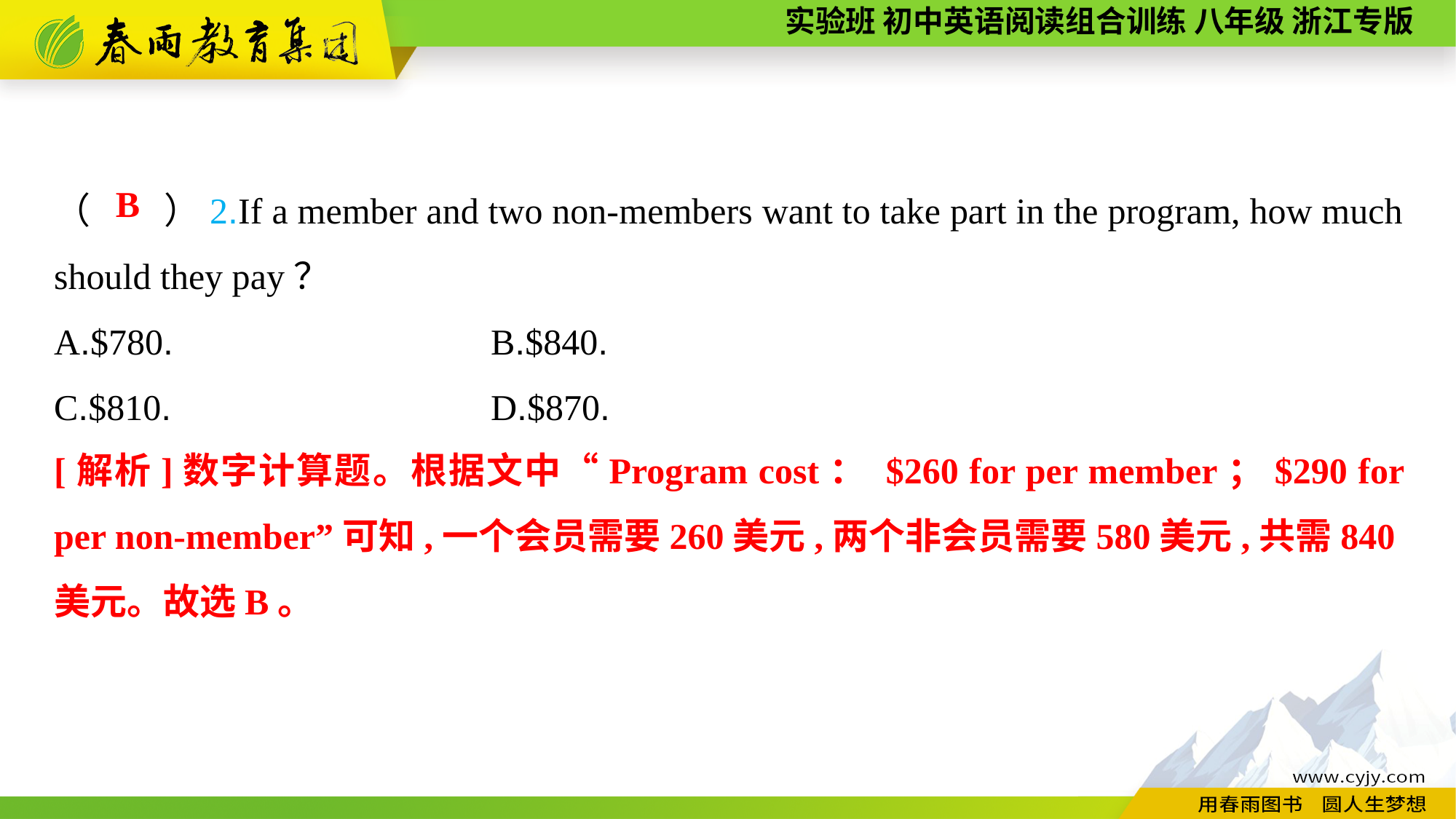

（　　）2.If a member and two non-members want to take part in the program, how much should they pay？
A.$780.			B.$840.
C.$810.			D.$870.
B
[解析]数字计算题。根据文中“Program cost： $260 for per member；$290 for per non-member”可知,一个会员需要260美元,两个非会员需要580美元,共需840美元。故选B。